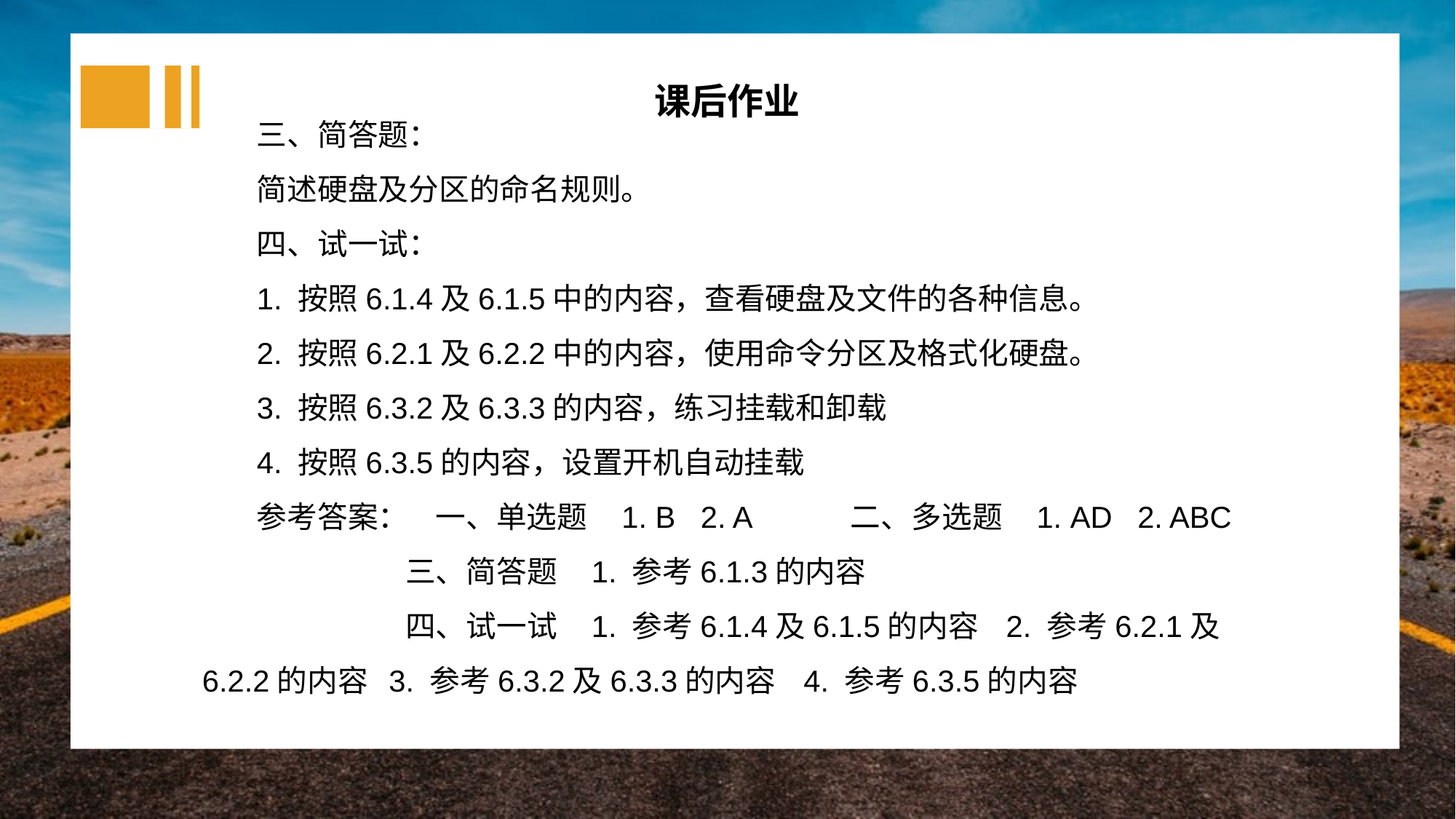

课后作业
三、简答题：
简述硬盘及分区的命名规则。
四、试一试：
1. 按照6.1.4及6.1.5中的内容，查看硬盘及文件的各种信息。
2. 按照6.2.1及6.2.2中的内容，使用命令分区及格式化硬盘。
3. 按照6.3.2及6.3.3的内容，练习挂载和卸载
4. 按照6.3.5的内容，设置开机自动挂载
参考答案：    一、单选题    1. B   2. A           二、多选题    1. AD   2. ABC
                     三、简答题    1. 参考6.1.3的内容
                     四、试一试    1. 参考6.1.4及6.1.5的内容   2. 参考6.2.1及6.2.2的内容  3. 参考6.3.2及6.3.3的内容   4. 参考6.3.5的内容